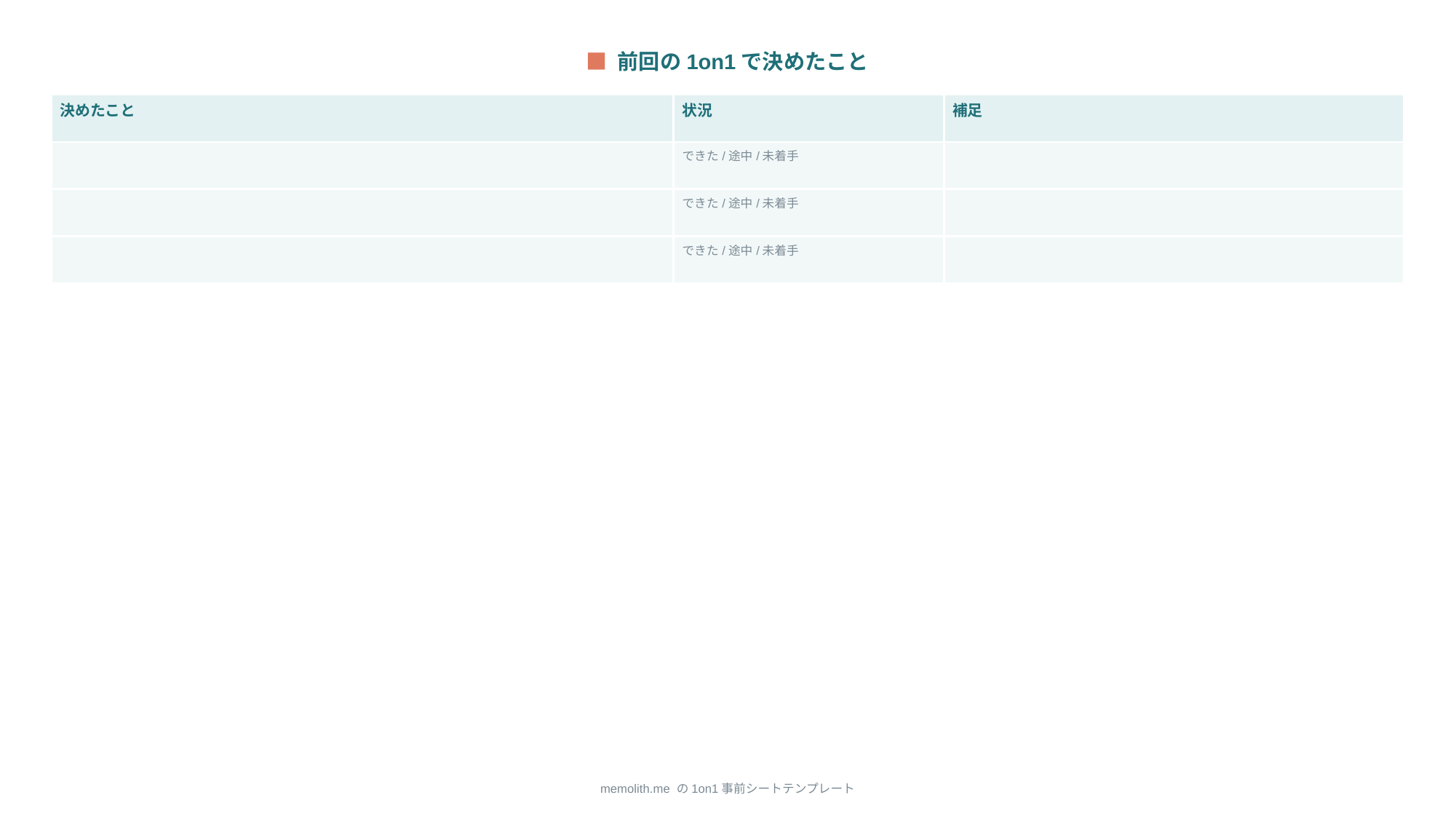

■ 前回の1on1で決めたこと
| 決めたこと | 状況 | 補足 |
| --- | --- | --- |
|  | できた/途中/未着手 |  |
|  | できた/途中/未着手 |  |
|  | できた/途中/未着手 |  |
memolith.me の1on1事前シートテンプレート